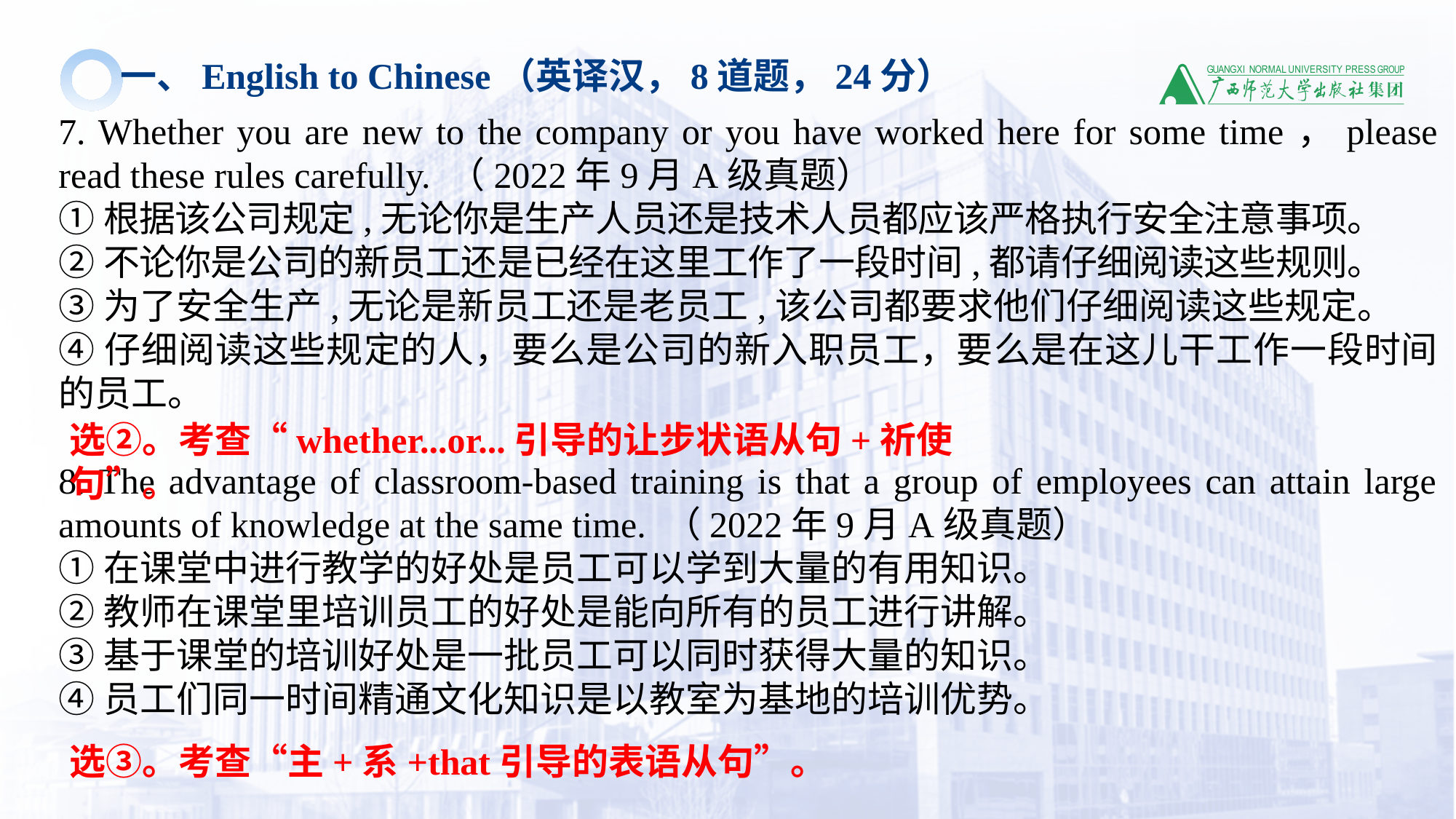

一、English to Chinese（英译汉，8道题，24分）
7. Whether you are new to the company or you have worked here for some time，please read these rules carefully. （2022年9月A级真题）
①根据该公司规定,无论你是生产人员还是技术人员都应该严格执行安全注意事项。
②不论你是公司的新员工还是已经在这里工作了一段时间,都请仔细阅读这些规则。
③为了安全生产,无论是新员工还是老员工,该公司都要求他们仔细阅读这些规定。
④仔细阅读这些规定的人，要么是公司的新入职员工，要么是在这儿干工作一段时间的员工。

8. The advantage of classroom-based training is that a group of employees can attain large amounts of knowledge at the same time. （2022年9月A级真题）
①在课堂中进行教学的好处是员工可以学到大量的有用知识。
②教师在课堂里培训员工的好处是能向所有的员工进行讲解。
③基于课堂的培训好处是一批员工可以同时获得大量的知识。
④员工们同一时间精通文化知识是以教室为基地的培训优势。

选②。考查“whether...or...引导的让步状语从句+祈使句”。
选③。考查“主+系+that引导的表语从句”。